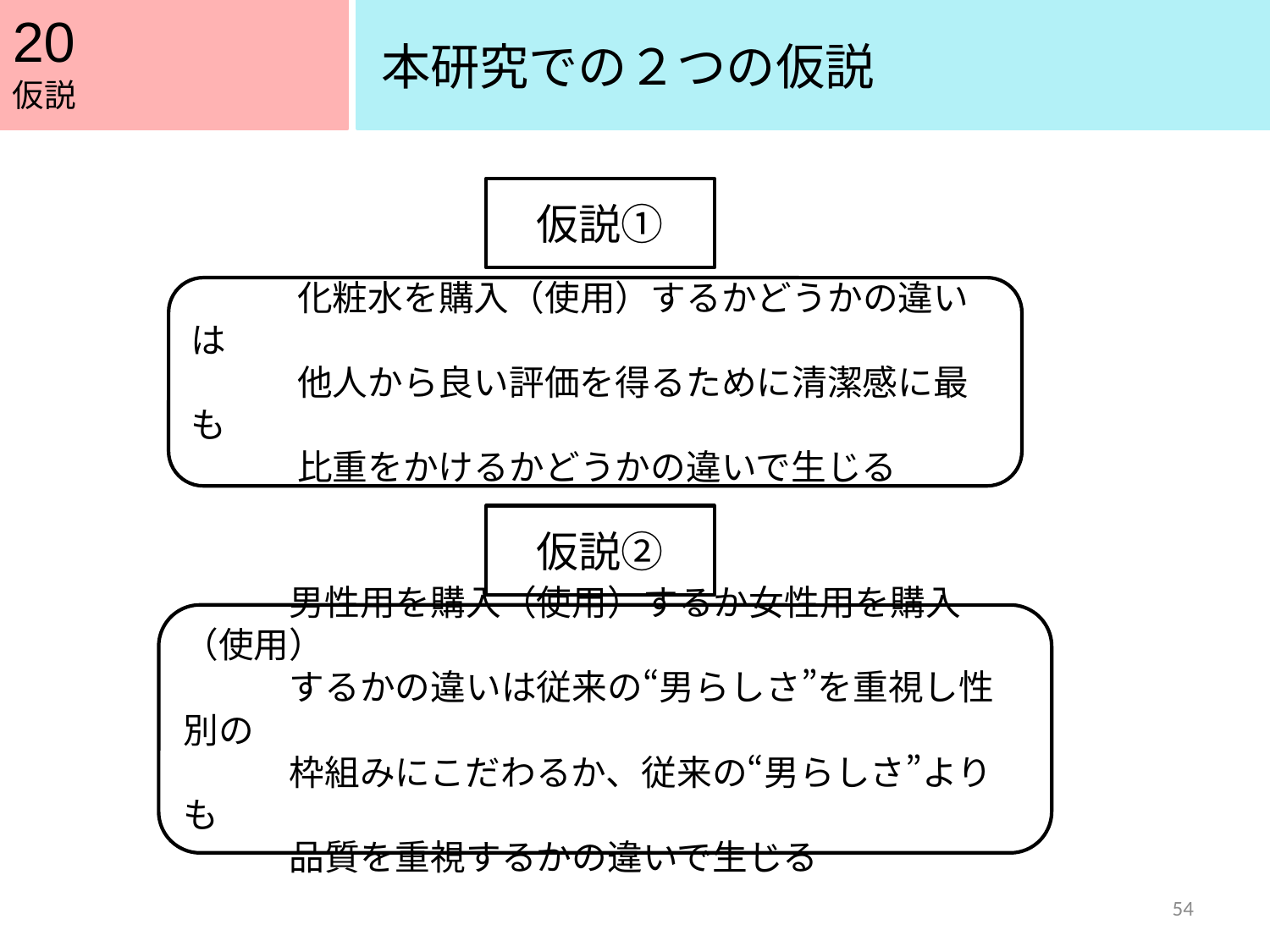

20

本研究での２つの仮説
仮説
仮説①
　　　化粧水を購入（使用）するかどうかの違いは
　　　他人から良い評価を得るために清潔感に最も
　　　比重をかけるかどうかの違いで生じる
仮説②
　　　男性用を購入（使用）するか女性用を購入（使用）
　　　するかの違いは従来の“男らしさ”を重視し性別の
　　　枠組みにこだわるか、従来の“男らしさ”よりも
　　　品質を重視するかの違いで生じる
54